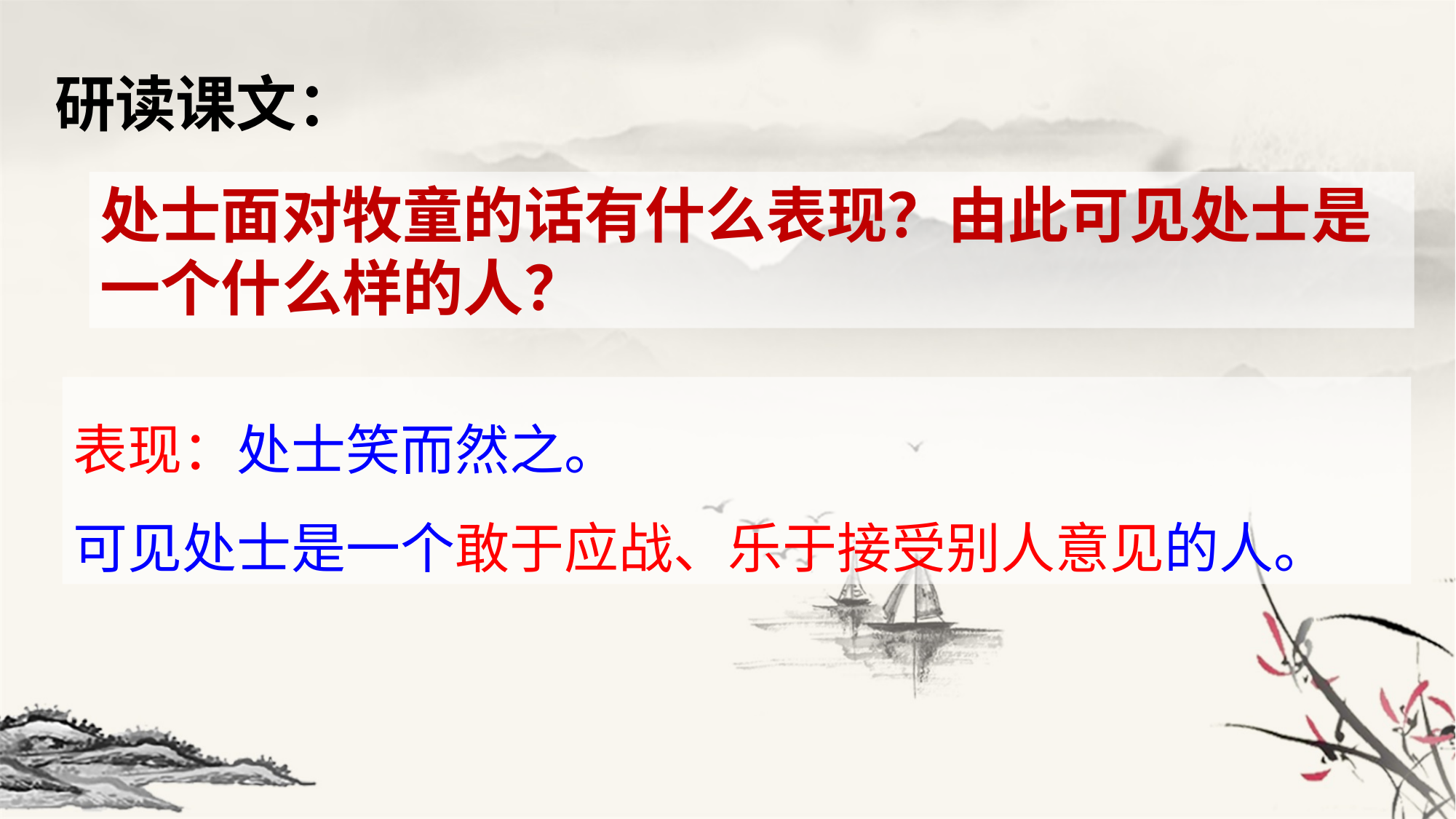

研读课文：
处士面对牧童的话有什么表现？由此可见处士是一个什么样的人？
表现：处士笑而然之。
可见处士是一个敢于应战、乐于接受别人意见的人。